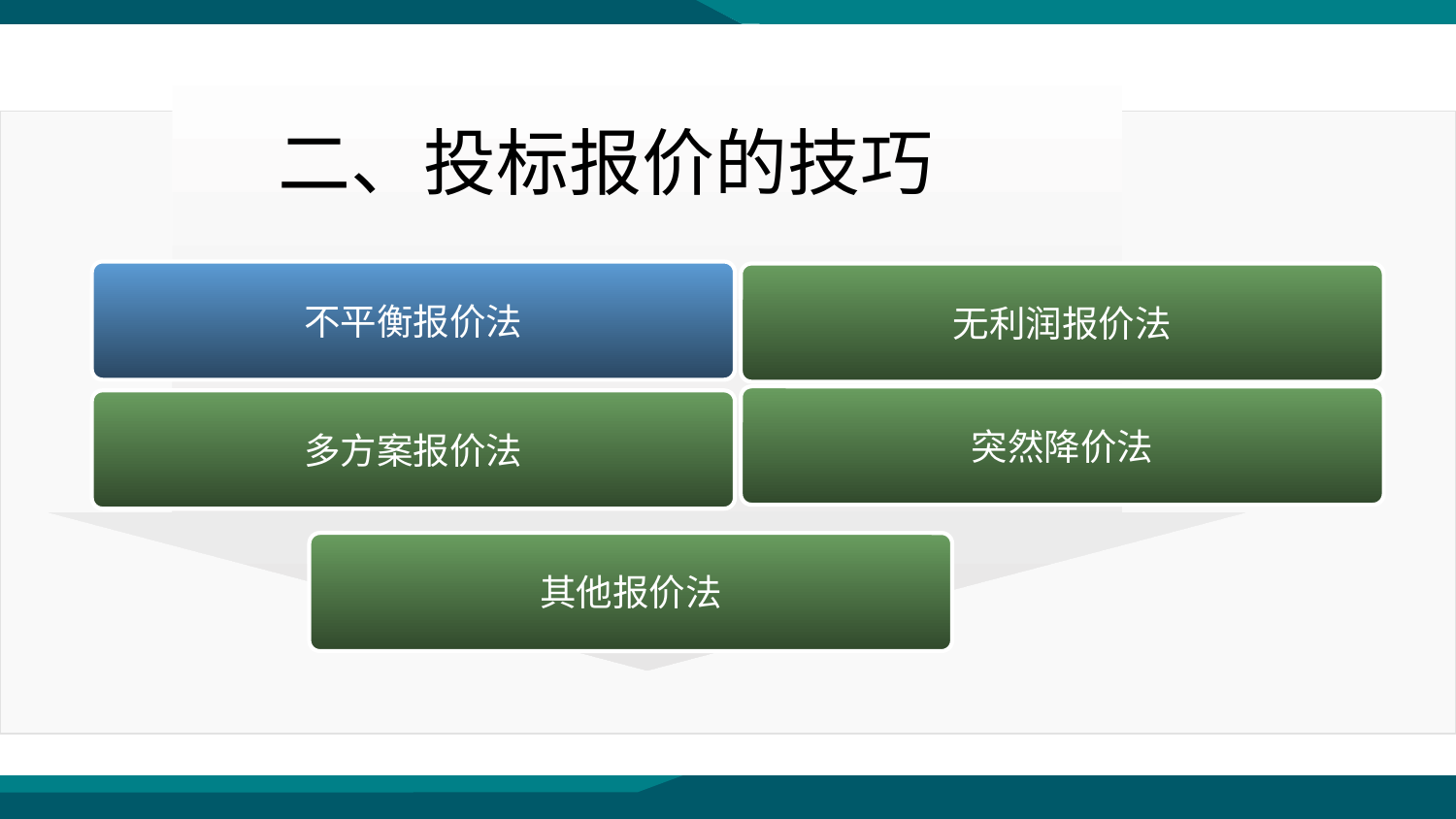

二、投标报价的技巧
不平衡报价法
无利润报价法
突然降价法
多方案报价法
其他报价法